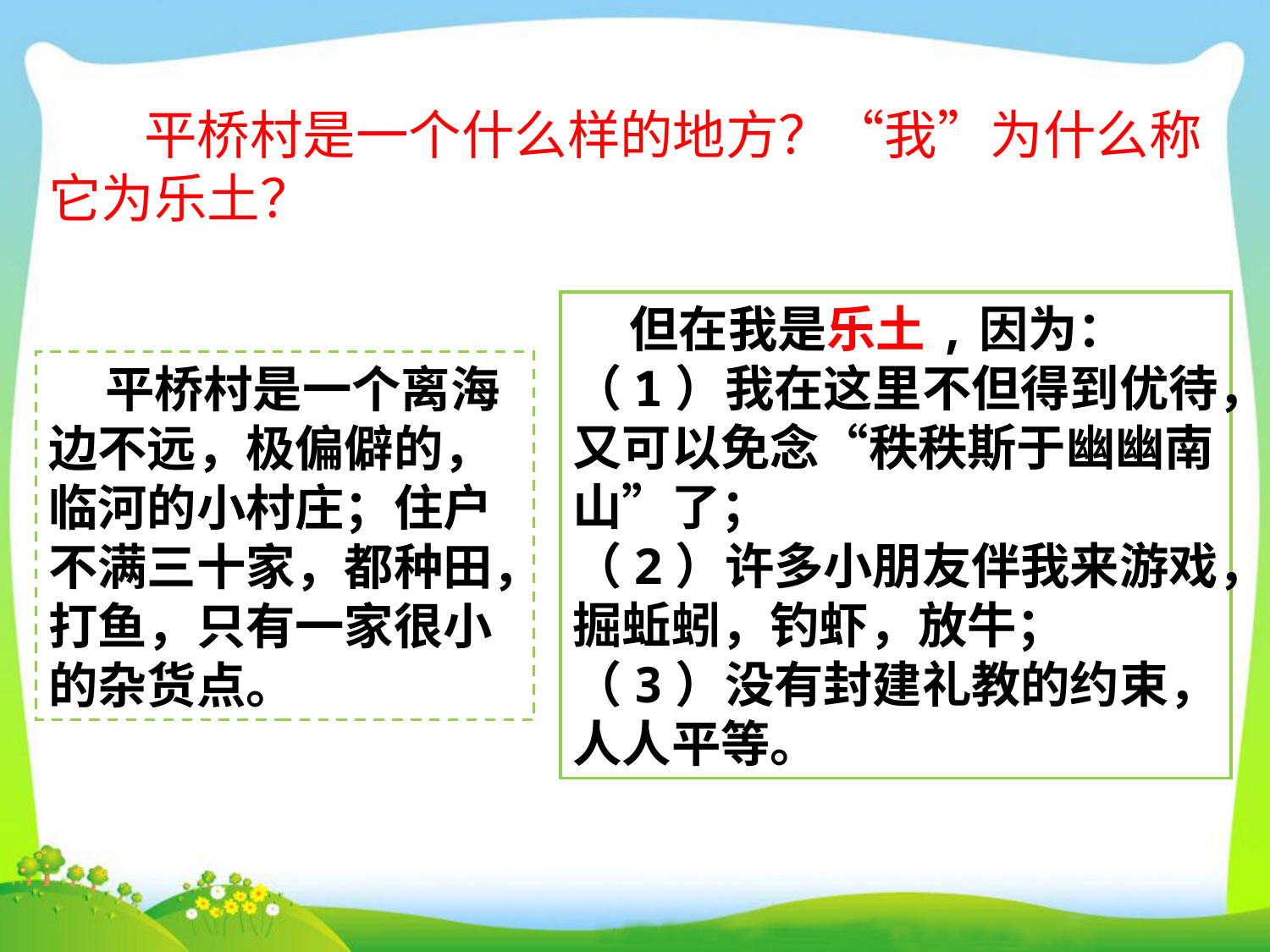

平桥村是一个什么样的地方？“我”为什么称它为乐土？
    但在我是乐土,因为：
（1）我在这里不但得到优待，又可以免念“秩秩斯于幽幽南山”了；
（2）许多小朋友伴我来游戏，掘蚯蚓，钓虾，放牛；
（3）没有封建礼教的约束，人人平等。
    平桥村是一个离海边不远，极偏僻的，临河的小村庄；住户不满三十家，都种田，打鱼，只有一家很小的杂货点。